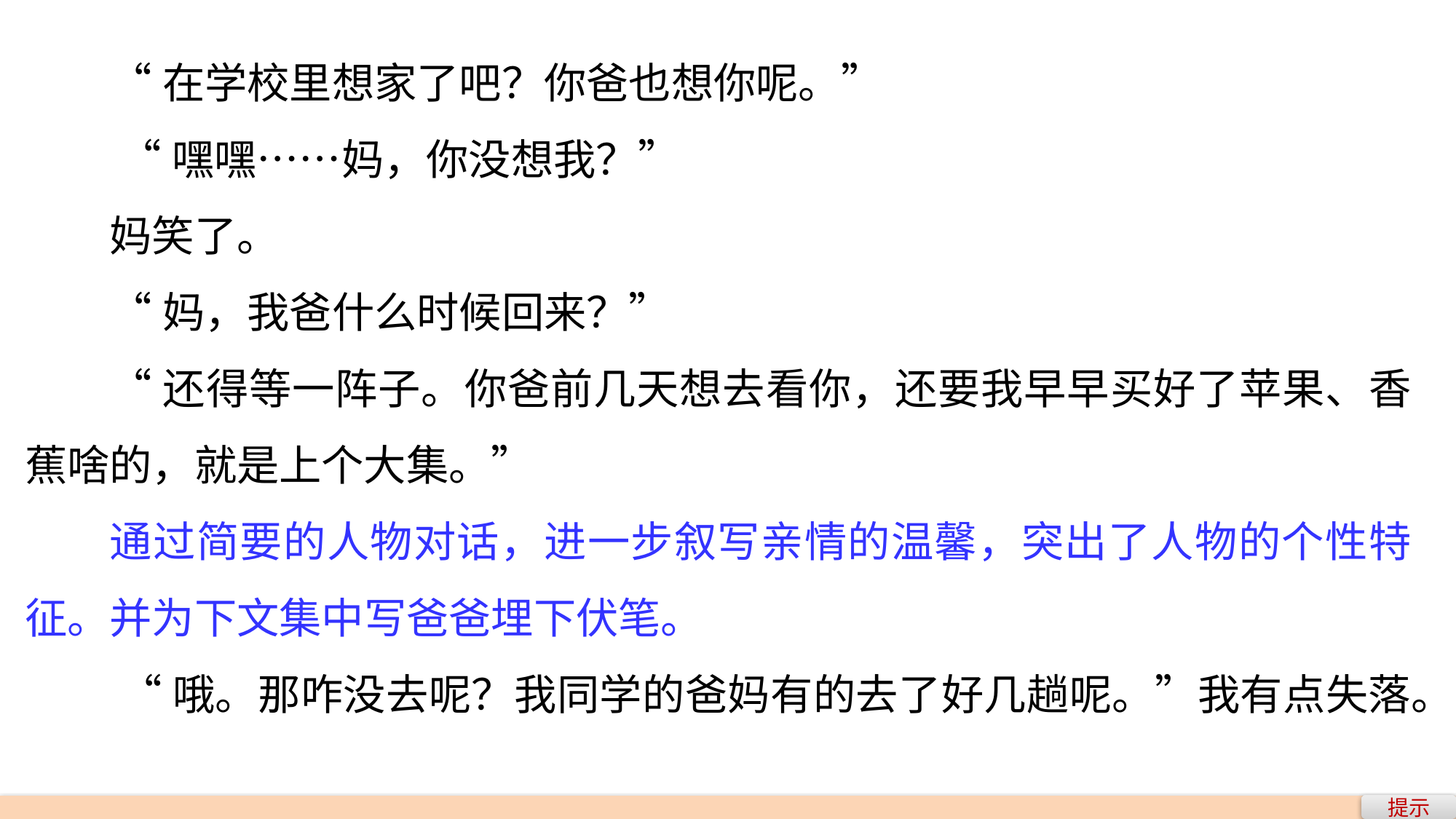

“在学校里想家了吧？你爸也想你呢。”
 “嘿嘿……妈，你没想我？”
妈笑了。
“妈，我爸什么时候回来？”
“还得等一阵子。你爸前几天想去看你，还要我早早买好了苹果、香蕉啥的，就是上个大集。”
通过简要的人物对话，进一步叙写亲情的温馨，突出了人物的个性特征。并为下文集中写爸爸埋下伏笔。
 “哦。那咋没去呢？我同学的爸妈有的去了好几趟呢。”我有点失落。
“你爸想你啦！可是——”
提示